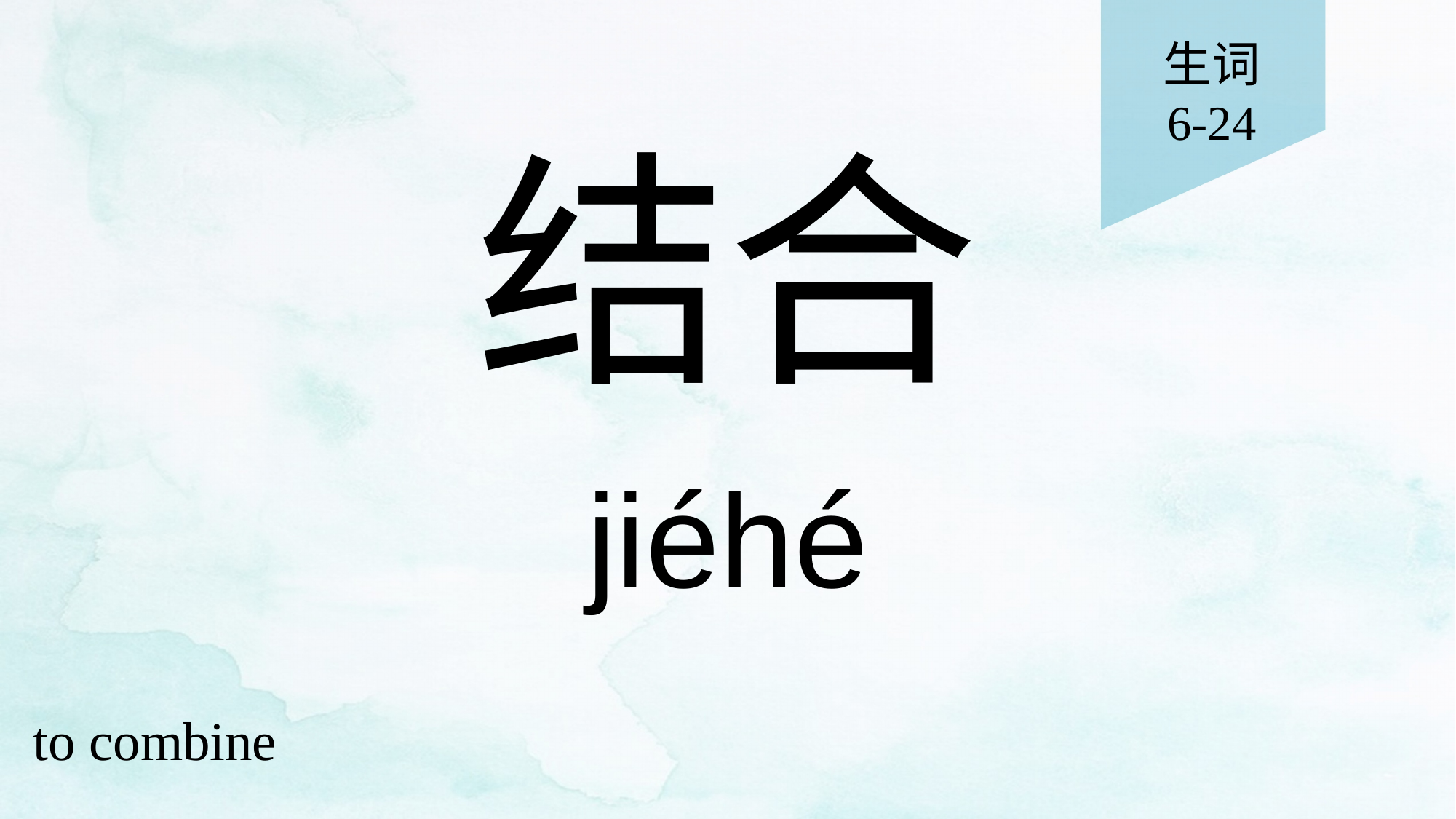

生词
6-24
# 结合
jiéhé
to combine